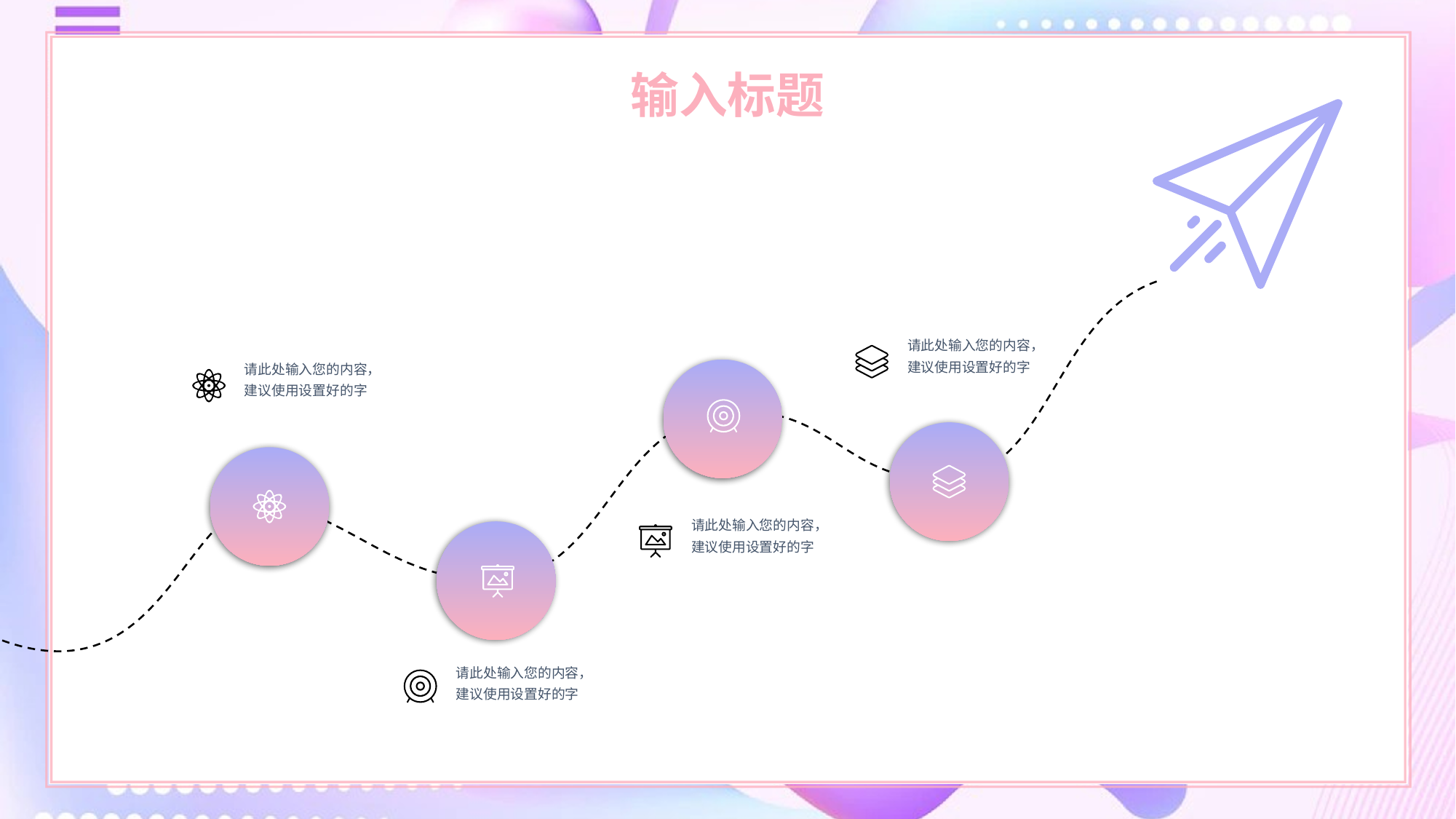

输入标题

请此处输入您的内容，建议使用设置好的字

请此处输入您的内容，建议使用设置好的字

请此处输入您的内容，建议使用设置好的字

请此处输入您的内容，建议使用设置好的字